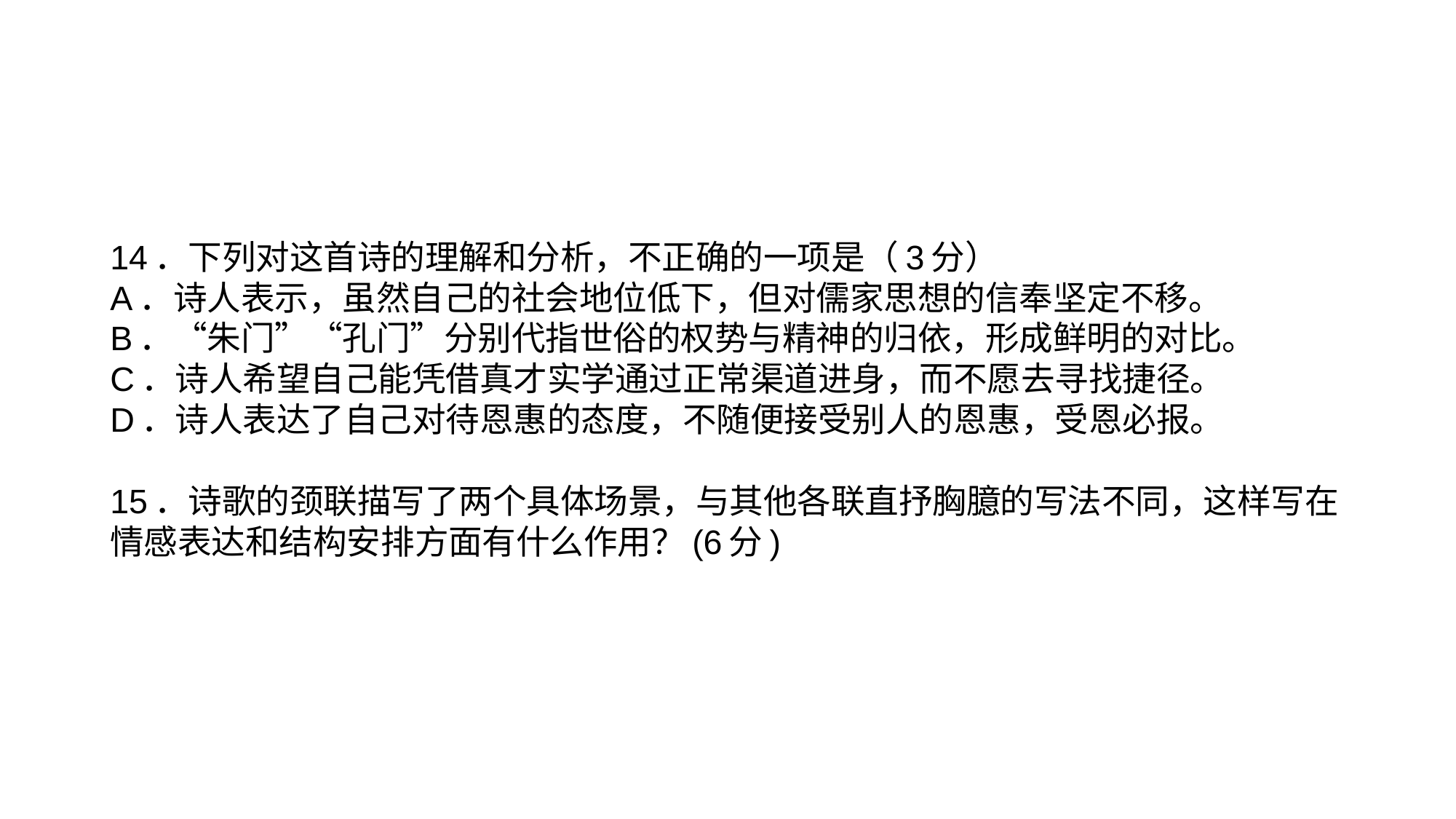

# 14．下列对这首诗的理解和分析，不正确的一项是（3分） A．诗人表示，虽然自己的社会地位低下，但对儒家思想的信奉坚定不移。 B．“朱门”“孔门”分别代指世俗的权势与精神的归依，形成鲜明的对比。 C．诗人希望自己能凭借真才实学通过正常渠道进身，而不愿去寻找捷径。 D．诗人表达了自己对待恩惠的态度，不随便接受别人的恩惠，受恩必报。 15．诗歌的颈联描写了两个具体场景，与其他各联直抒胸臆的写法不同，这样写在情感表达和结构安排方面有什么作用？(6分)